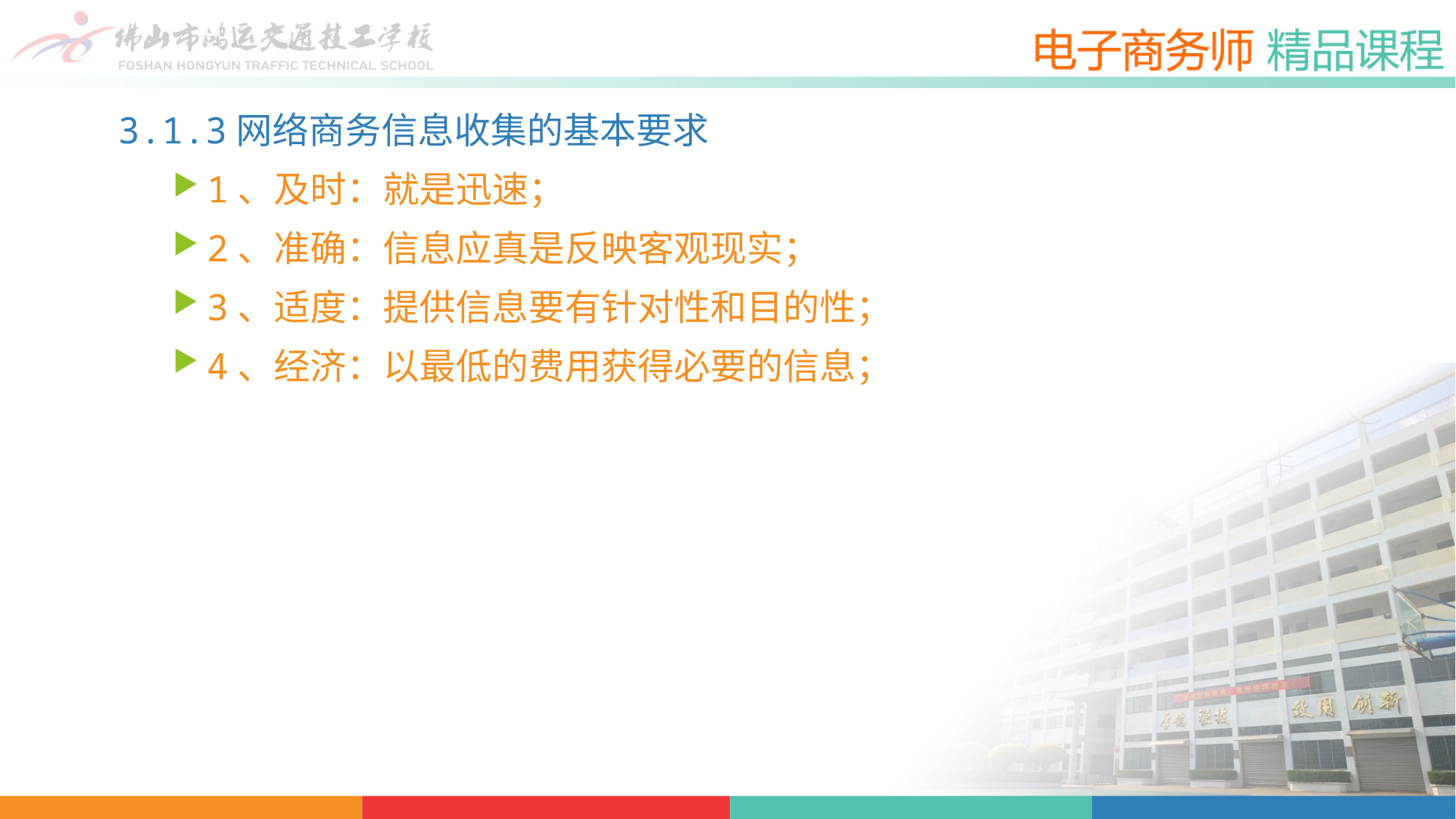

3.1.3网络商务信息收集的基本要求
1、及时：就是迅速；
2、准确：信息应真是反映客观现实；
3、适度：提供信息要有针对性和目的性；
4、经济：以最低的费用获得必要的信息；